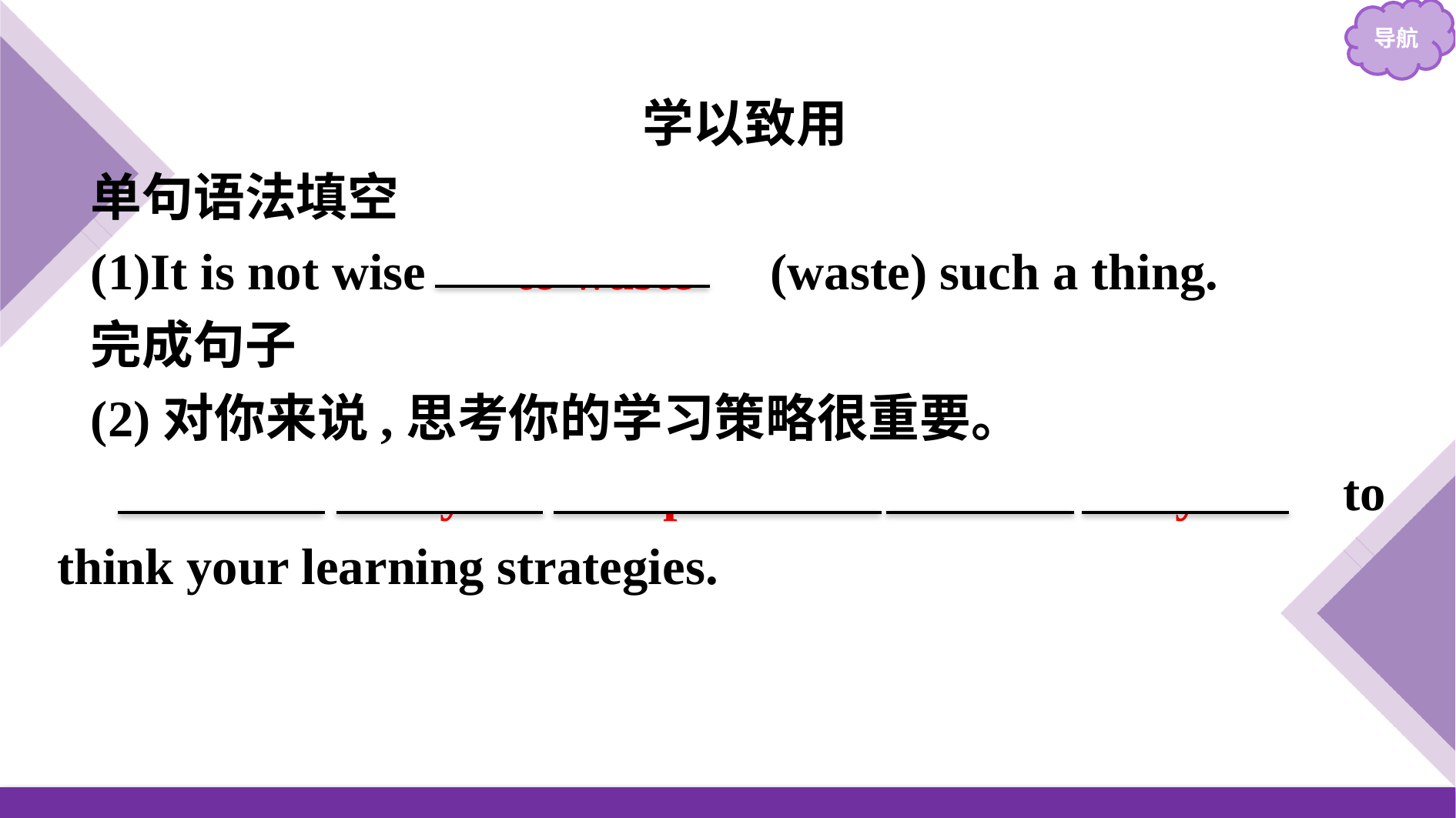

学以致用
单句语法填空
(1)It is not wise 　to waste　(waste) such a thing.
完成句子
(2)对你来说,思考你的学习策略很重要。
　It's　 　very　 　important　 　for　 　you　 to think your learning strategies.